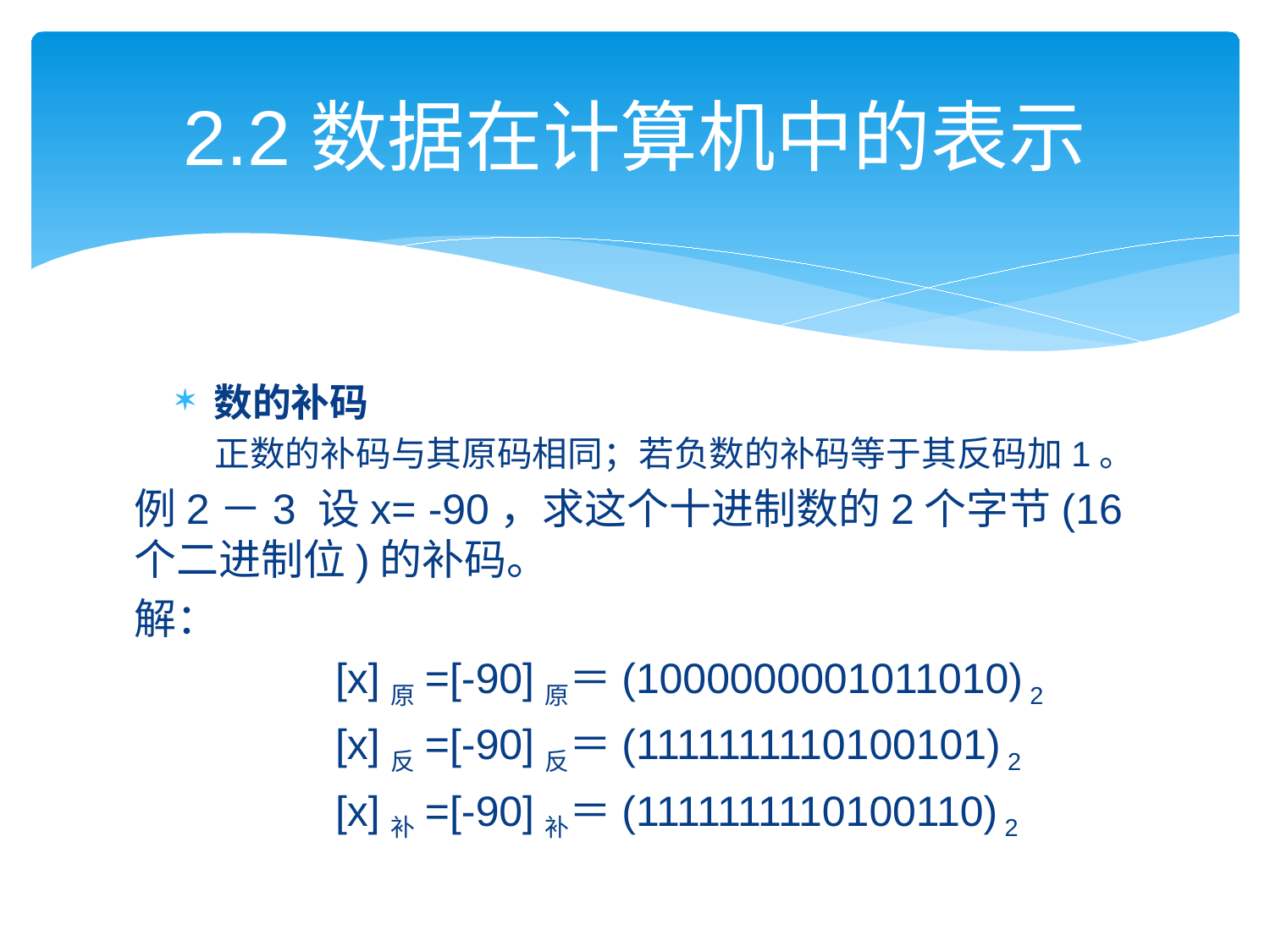

# 2.2数据在计算机中的表示
数的补码
正数的补码与其原码相同；若负数的补码等于其反码加1。
例2－3 设x= -90，求这个十进制数的2个字节(16个二进制位)的补码。
解：
                 [x]原=[-90]原＝(1000000001011010) 2
                 [x]反=[-90]反＝(1111111110100101) 2
                 [x]补=[-90]补＝(1111111110100110) 2